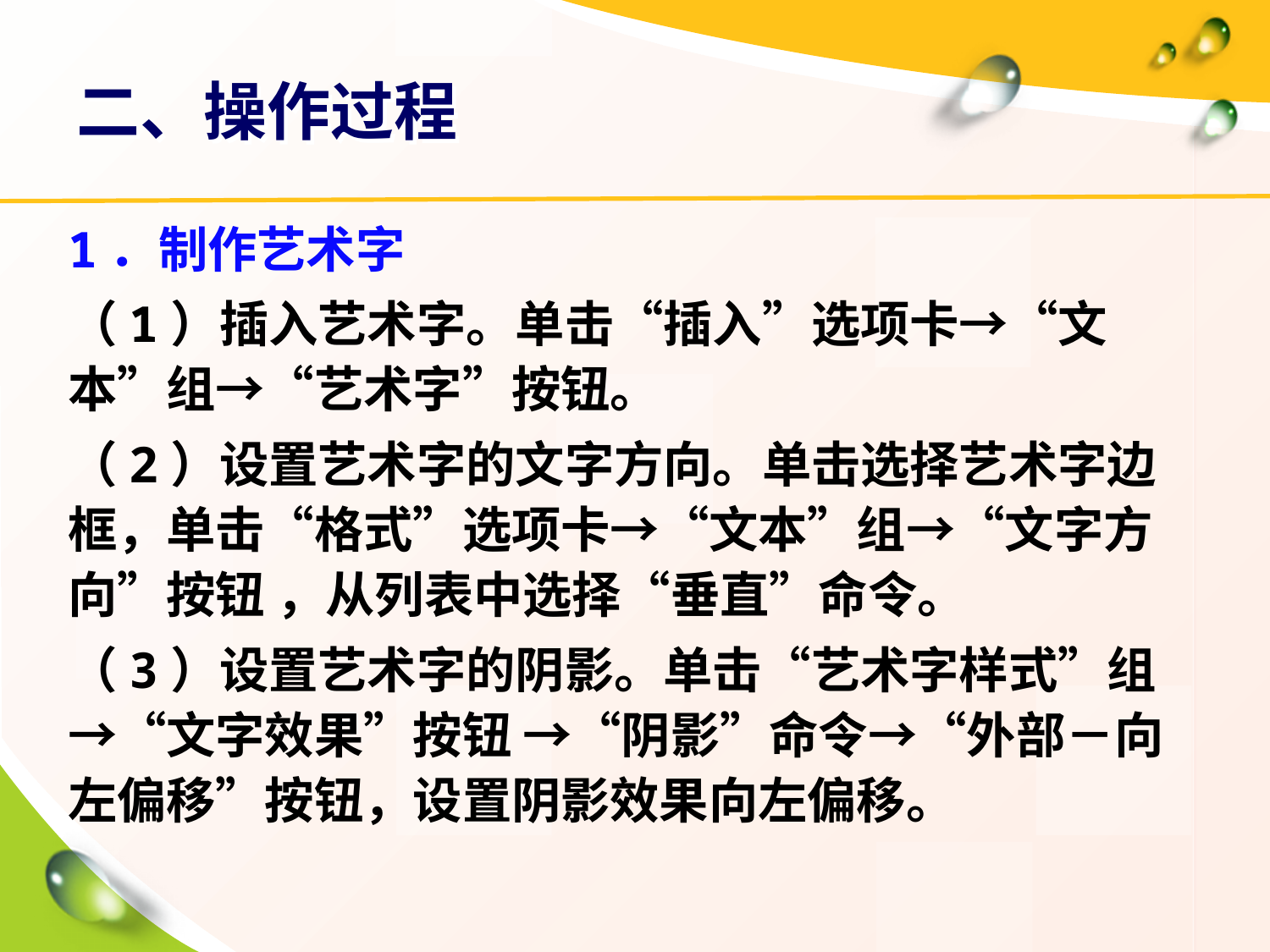

# 二、操作过程
1．制作艺术字
（1）插入艺术字。单击“插入”选项卡→“文本”组→“艺术字”按钮。
（2）设置艺术字的文字方向。单击选择艺术字边框，单击“格式”选项卡→“文本”组→“文字方向”按钮 ，从列表中选择“垂直”命令。
（3）设置艺术字的阴影。单击“艺术字样式”组→“文字效果”按钮 →“阴影”命令→“外部－向左偏移”按钮，设置阴影效果向左偏移。